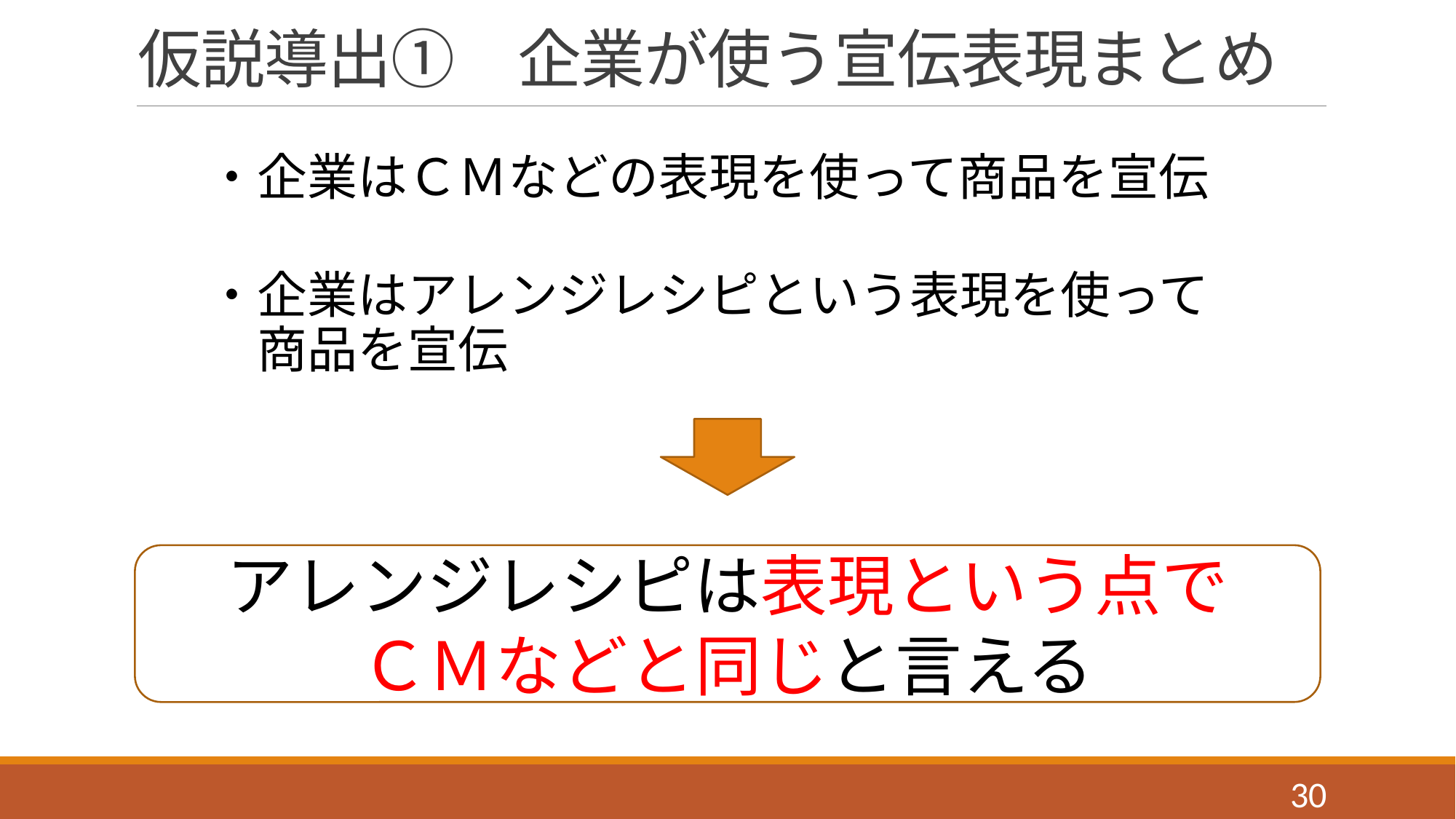

# 仮説導出①　企業が使う宣伝表現まとめ
・企業はＣＭなどの表現を使って商品を宣伝

・企業はアレンジレシピという表現を使って
　商品を宣伝

アレンジレシピは表現という点で
ＣＭなどと同じと言える
30